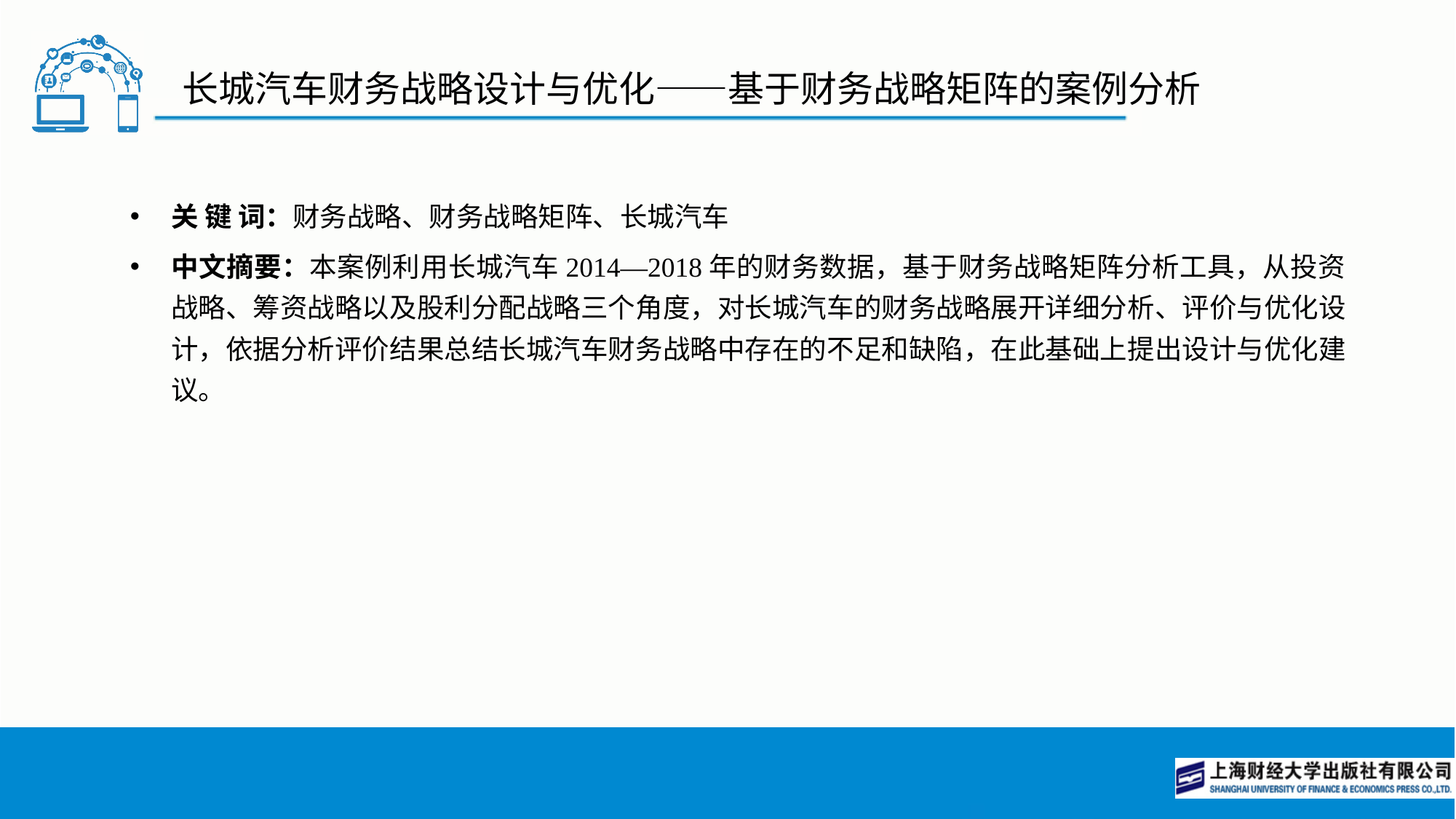

# 长城汽车财务战略设计与优化——基于财务战略矩阵的案例分析
关 键 词：财务战略、财务战略矩阵、长城汽车
中文摘要：本案例利用长城汽车2014—2018年的财务数据，基于财务战略矩阵分析工具，从投资战略、筹资战略以及股利分配战略三个角度，对长城汽车的财务战略展开详细分析、评价与优化设计，依据分析评价结果总结长城汽车财务战略中存在的不足和缺陷，在此基础上提出设计与优化建议。